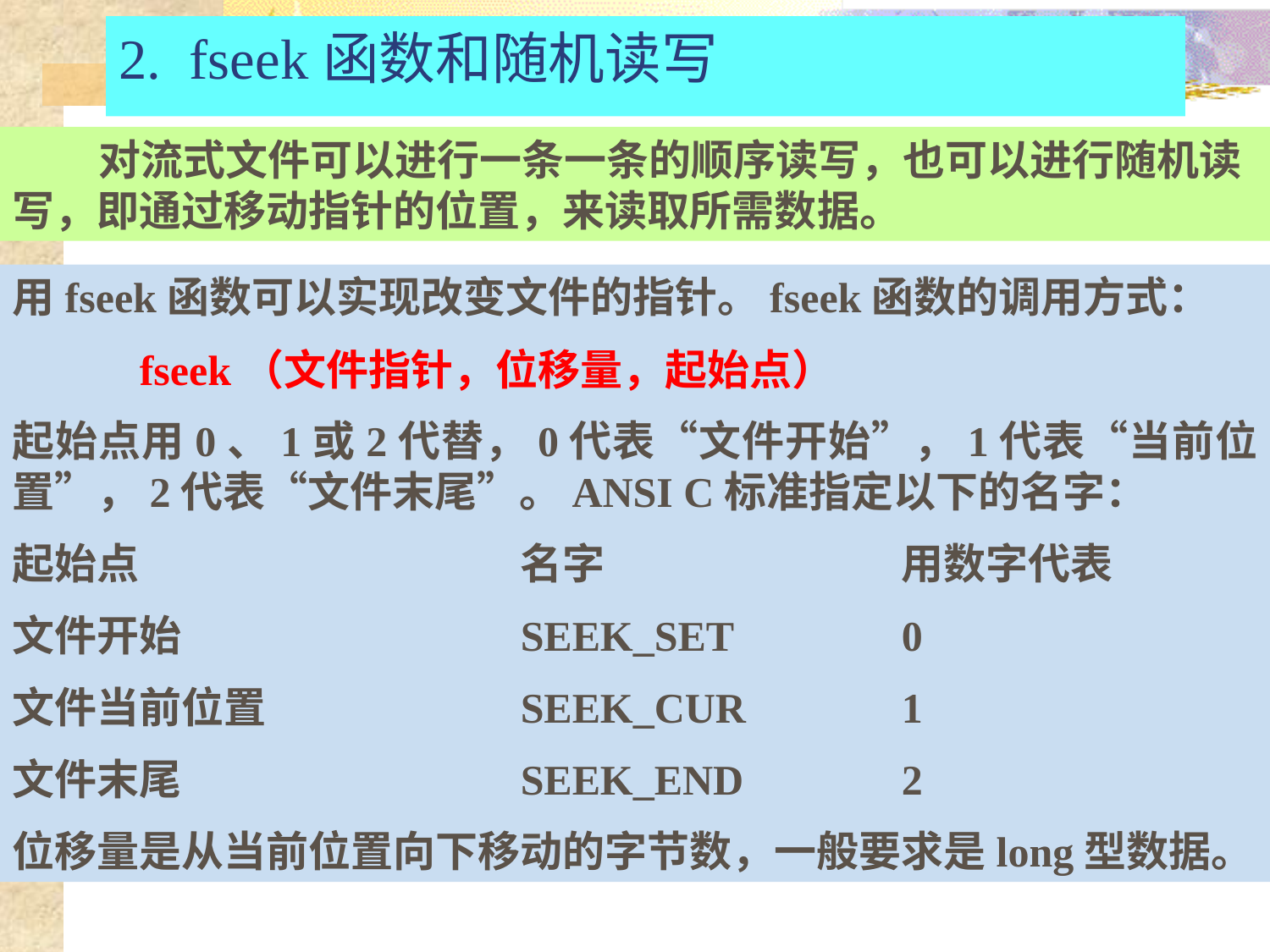

# 2.  fseek函数和随机读写
        对流式文件可以进行一条一条的顺序读写，也可以进行随机读写，即通过移动指针的位置，来读取所需数据。
用fseek函数可以实现改变文件的指针。fseek函数的调用方式：
            fseek（文件指针，位移量，起始点）
起始点用0、1或2代替，0代表“文件开始”，1代表“当前位置”，2代表“文件末尾”。ANSI C标准指定以下的名字：
起始点			名字			用数字代表
文件开始			SEEK_SET		0
文件当前位置		SEEK_CUR		1
文件末尾			SEEK_END		2
位移量是从当前位置向下移动的字节数，一般要求是long型数据。